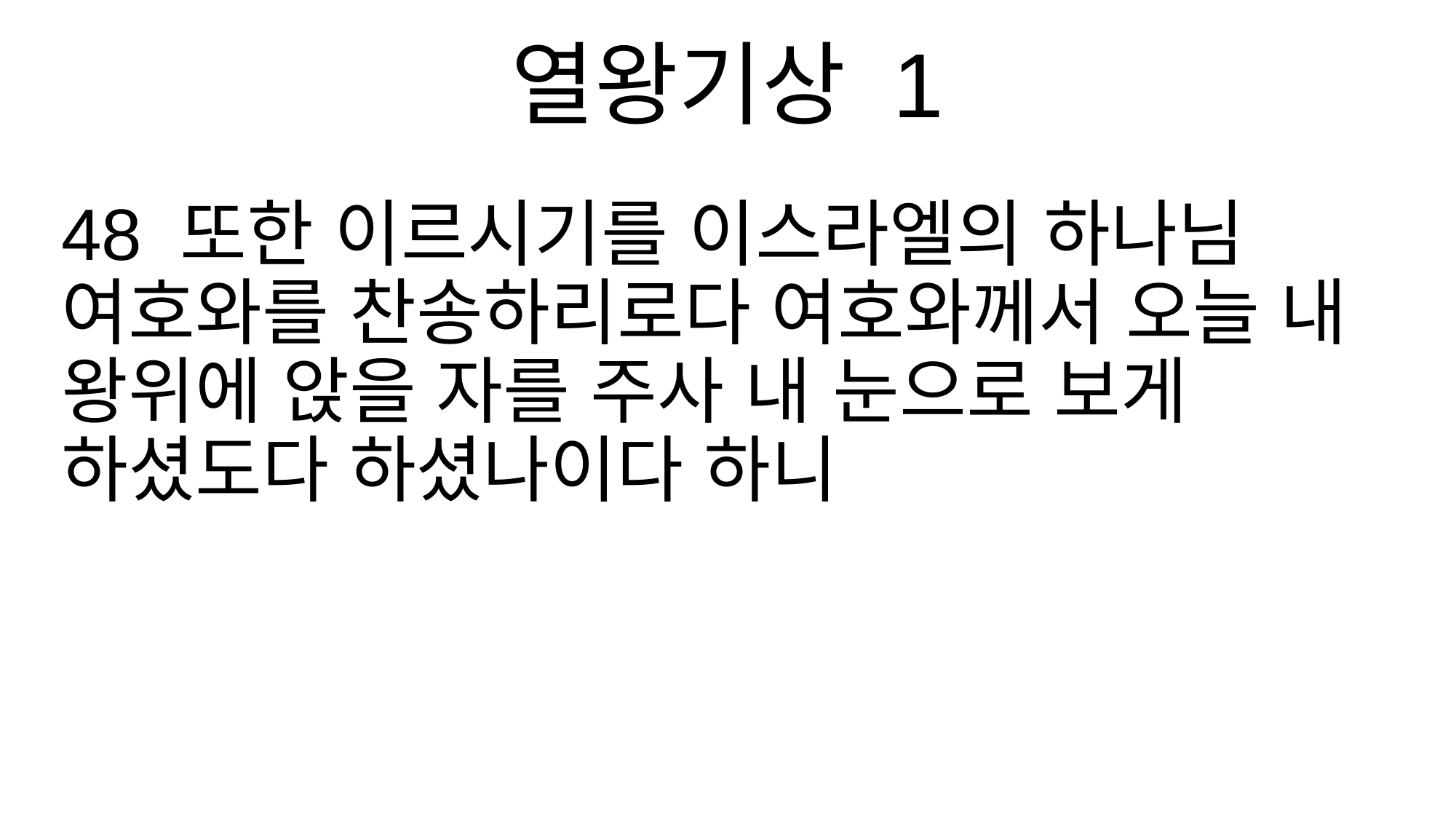

열왕기상 1
48 또한 이르시기를 이스라엘의 하나님 여호와를 찬송하리로다 여호와께서 오늘 내 왕위에 앉을 자를 주사 내 눈으로 보게 하셨도다 하셨나이다 하니